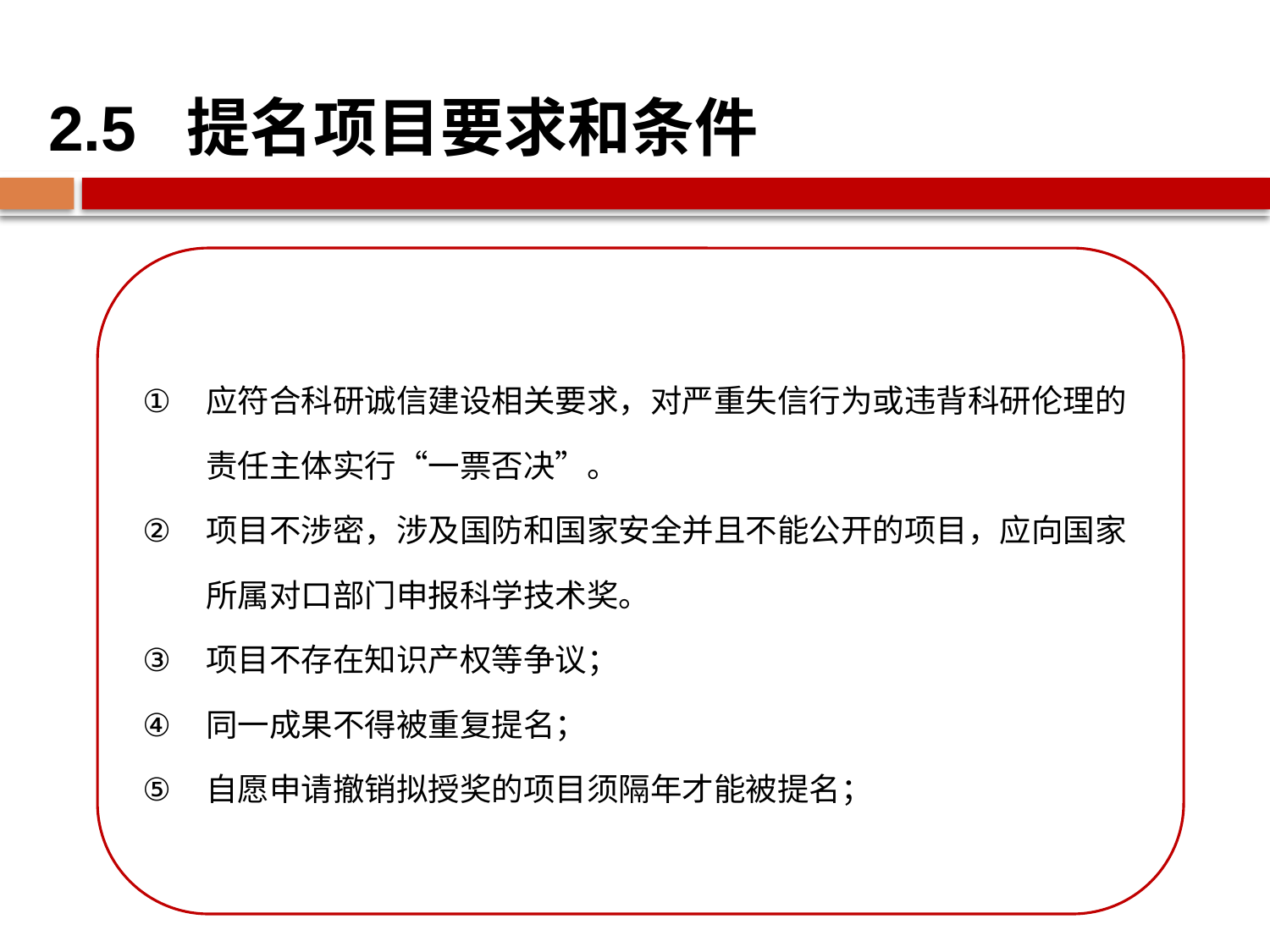

2.5  提名项目要求和条件
应符合科研诚信建设相关要求，对严重失信行为或违背科研伦理的责任主体实行“一票否决”。
项目不涉密，涉及国防和国家安全并且不能公开的项目，应向国家所属对口部门申报科学技术奖。
项目不存在知识产权等争议；
同一成果不得被重复提名；
自愿申请撤销拟授奖的项目须隔年才能被提名；